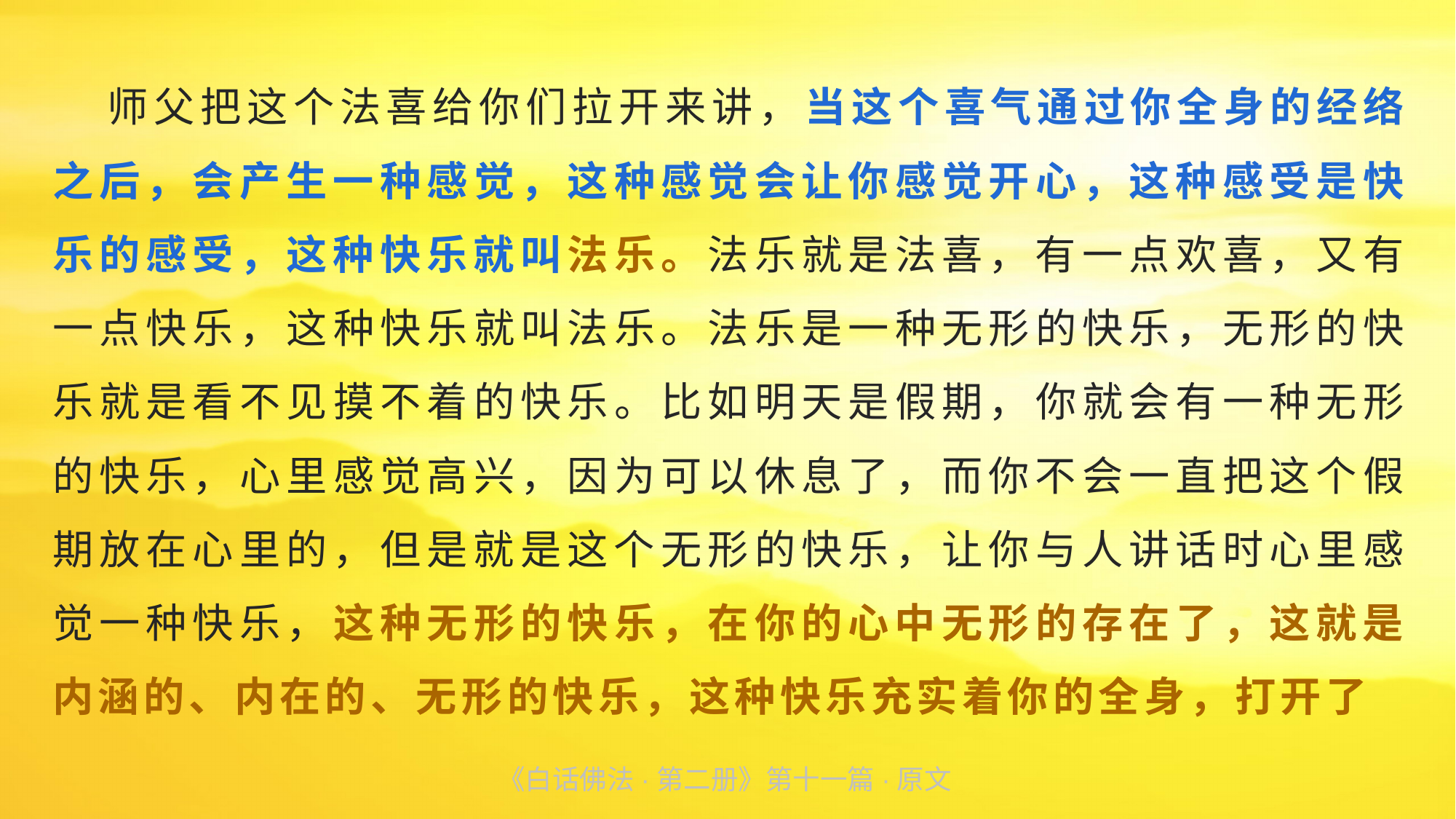

师父把这个法喜给你们拉开来讲，当这个喜气通过你全身的经络之后，会产生一种感觉，这种感觉会让你感觉开心，这种感受是快乐的感受，这种快乐就叫法乐。法乐就是法喜，有一点欢喜，又有一点快乐，这种快乐就叫法乐。法乐是一种无形的快乐，无形的快乐就是看不见摸不着的快乐。比如明天是假期，你就会有一种无形的快乐，心里感觉高兴，因为可以休息了，而你不会一直把这个假期放在心里的，但是就是这个无形的快乐，让你与人讲话时心里感觉一种快乐，这种无形的快乐，在你的心中无形的存在了，这就是内涵的、内在的、无形的快乐，这种快乐充实着你的全身，打开了
《白话佛法·第二册》第十一篇·原文